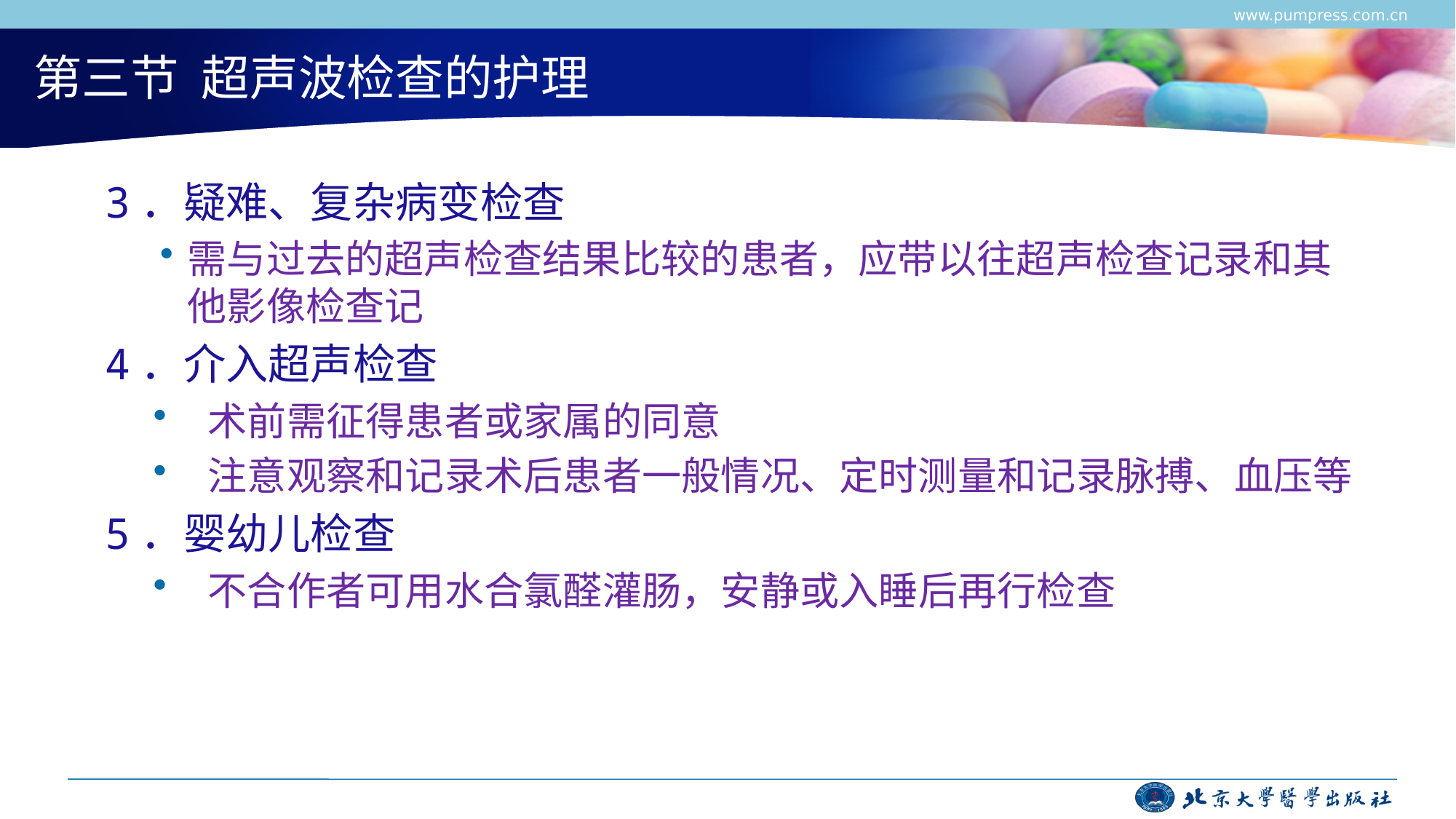

www.pumpress.com.cn
# 第三节  超声波检查的护理
3．疑难、复杂病变检查
需与过去的超声检查结果比较的患者，应带以往超声检查记录和其他影像检查记
4．介入超声检查
术前需征得患者或家属的同意
注意观察和记录术后患者一般情况、定时测量和记录脉搏、血压等
5．婴幼儿检查
不合作者可用水合氯醛灌肠，安静或入睡后再行检查